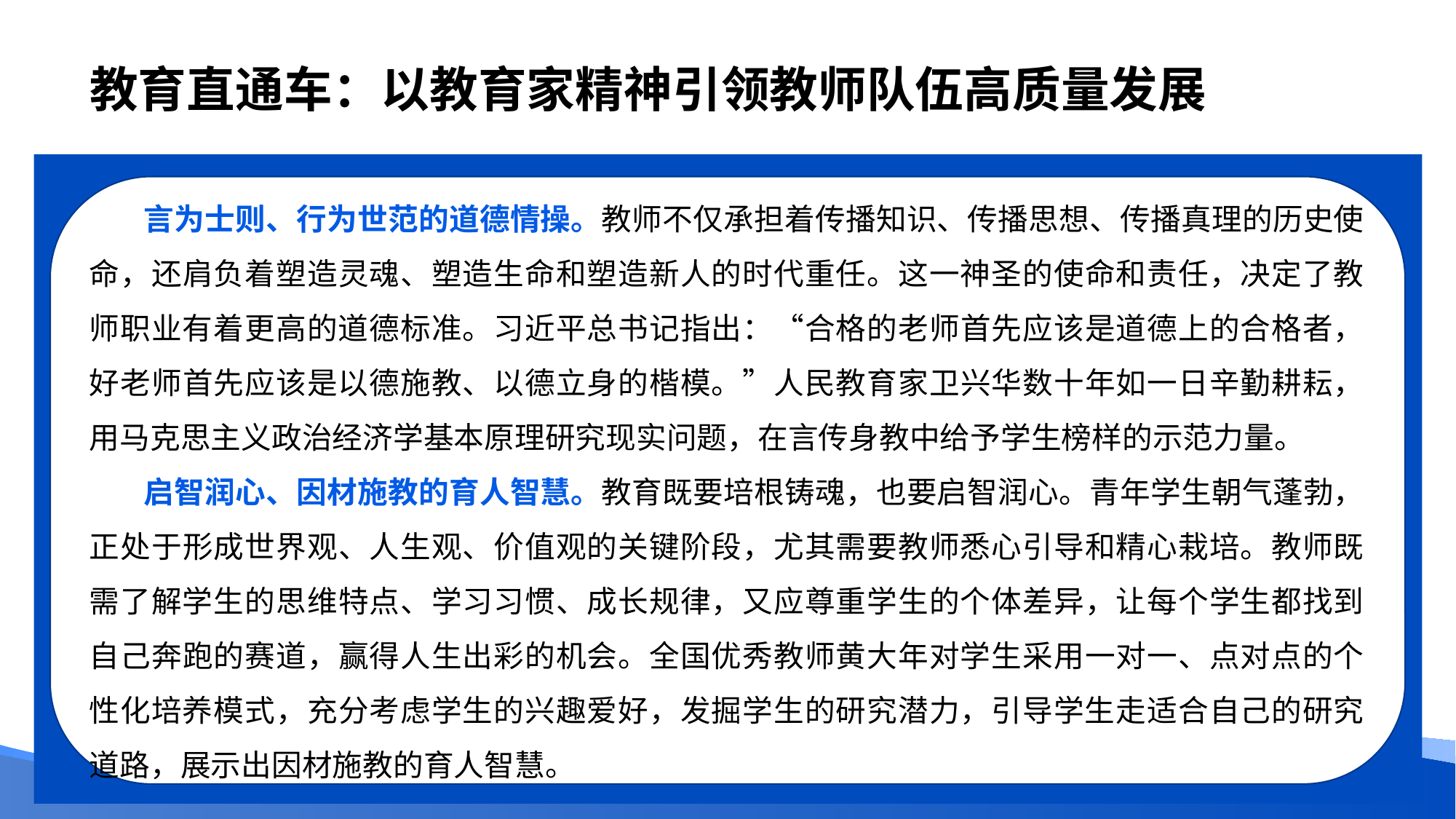

# 教育直通车：以教育家精神引领教师队伍高质量发展

言为士则、行为世范的道德情操。教师不仅承担着传播知识、传播思想、传播真理的历史使命，还肩负着塑造灵魂、塑造生命和塑造新人的时代重任。这一神圣的使命和责任，决定了教师职业有着更高的道德标准。习近平总书记指出：“合格的老师首先应该是道德上的合格者，好老师首先应该是以德施教、以德立身的楷模。”人民教育家卫兴华数十年如一日辛勤耕耘，用马克思主义政治经济学基本原理研究现实问题，在言传身教中给予学生榜样的示范力量。
启智润心、因材施教的育人智慧。教育既要培根铸魂，也要启智润心。青年学生朝气蓬勃，正处于形成世界观、人生观、价值观的关键阶段，尤其需要教师悉心引导和精心栽培。教师既需了解学生的思维特点、学习习惯、成长规律，又应尊重学生的个体差异，让每个学生都找到自己奔跑的赛道，赢得人生出彩的机会。全国优秀教师黄大年对学生采用一对一、点对点的个性化培养模式，充分考虑学生的兴趣爱好，发掘学生的研究潜力，引导学生走适合自己的研究道路，展示出因材施教的育人智慧。